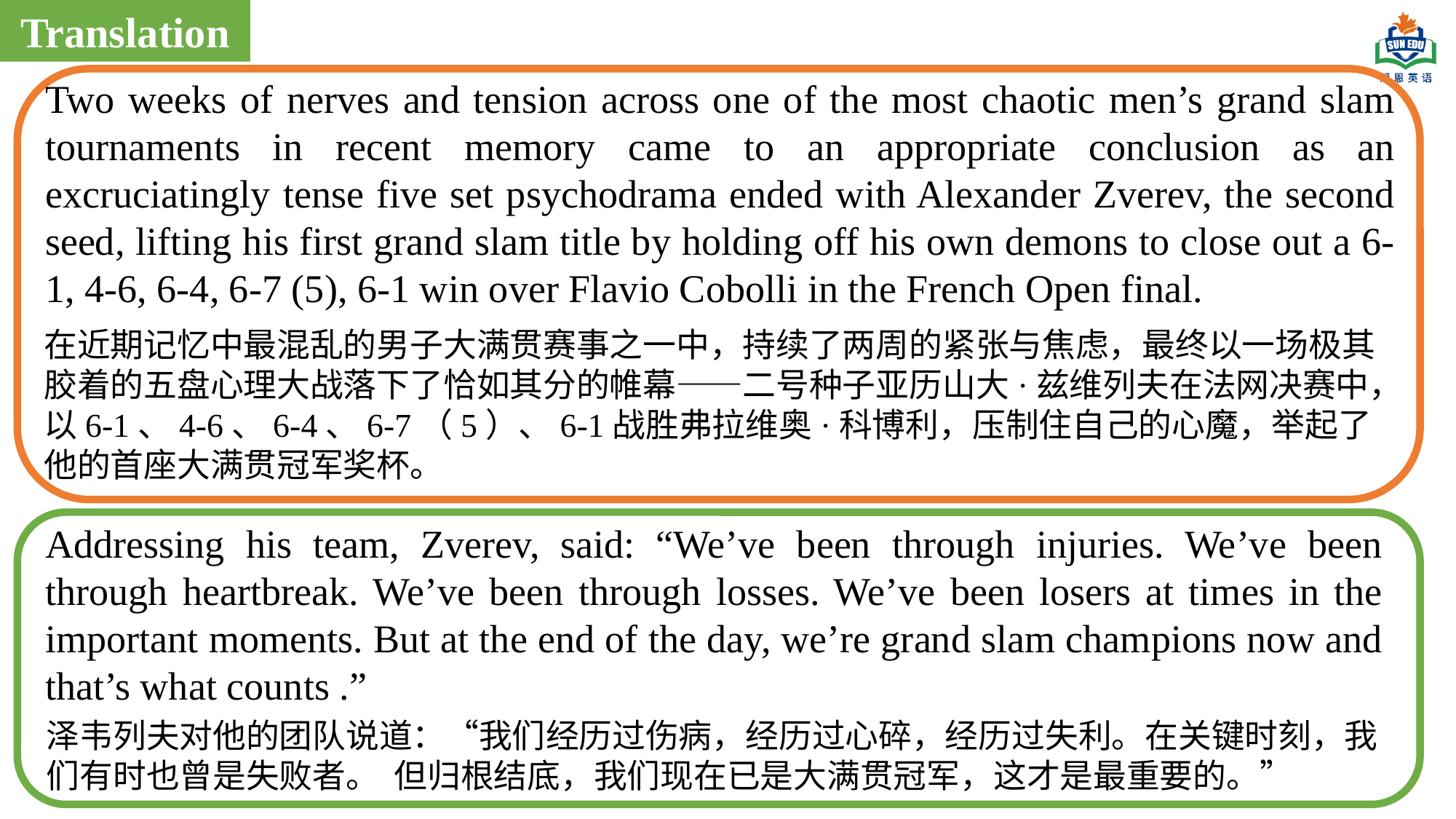

Translation

Two weeks of nerves and tension across one of the most chaotic men’s grand slam tournaments in recent memory came to an appropriate conclusion as an excruciatingly tense five set psychodrama ended with Alexander Zverev, the second seed, lifting his first grand slam title by holding off his own demons to close out a 6-1, 4-6, 6-4, 6-7 (5), 6-1 win over Flavio Cobolli in the French Open final.
在近期记忆中最混乱的男子大满贯赛事之一中，持续了两周的紧张与焦虑，最终以一场极其胶着的五盘心理大战落下了恰如其分的帷幕——二号种子亚历山大·兹维列夫在法网决赛中，以6-1、4-6、6-4、6-7（5）、6-1战胜弗拉维奥·科博利，压制住自己的心魔，举起了他的首座大满贯冠军奖杯。

Addressing his team, Zverev, said: “We’ve been through injuries. We’ve been through heartbreak. We’ve been through losses. We’ve been losers at times in the important moments. But at the end of the day, we’re grand slam champions now and that’s what counts .”
泽韦列夫对他的团队说道：“我们经历过伤病，经历过心碎，经历过失利。在关键时刻，我们有时也曾是失败者。  但归根结底，我们现在已是大满贯冠军，这才是最重要的。”